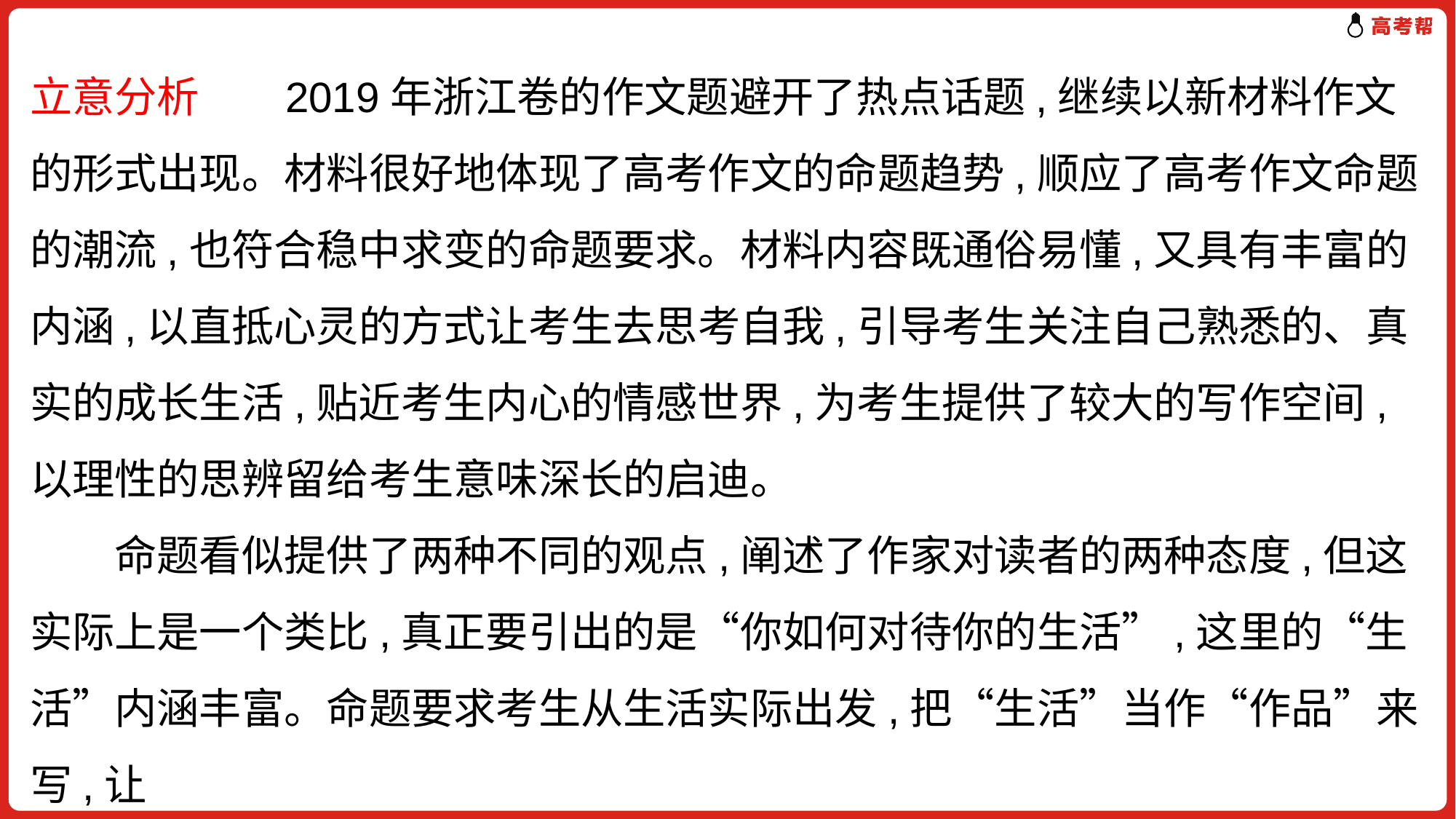

立意分析        2019年浙江卷的作文题避开了热点话题,继续以新材料作文的形式出现。材料很好地体现了高考作文的命题趋势,顺应了高考作文命题的潮流,也符合稳中求变的命题要求。材料内容既通俗易懂,又具有丰富的内涵,以直抵心灵的方式让考生去思考自我,引导考生关注自己熟悉的、真实的成长生活,贴近考生内心的情感世界,为考生提供了较大的写作空间,以理性的思辨留给考生意味深长的启迪。
　　命题看似提供了两种不同的观点,阐述了作家对读者的两种态度,但这实际上是一个类比,真正要引出的是“你如何对待你的生活”,这里的“生活”内涵丰富。命题要求考生从生活实际出发,把“生活”当作“作品”来写,让